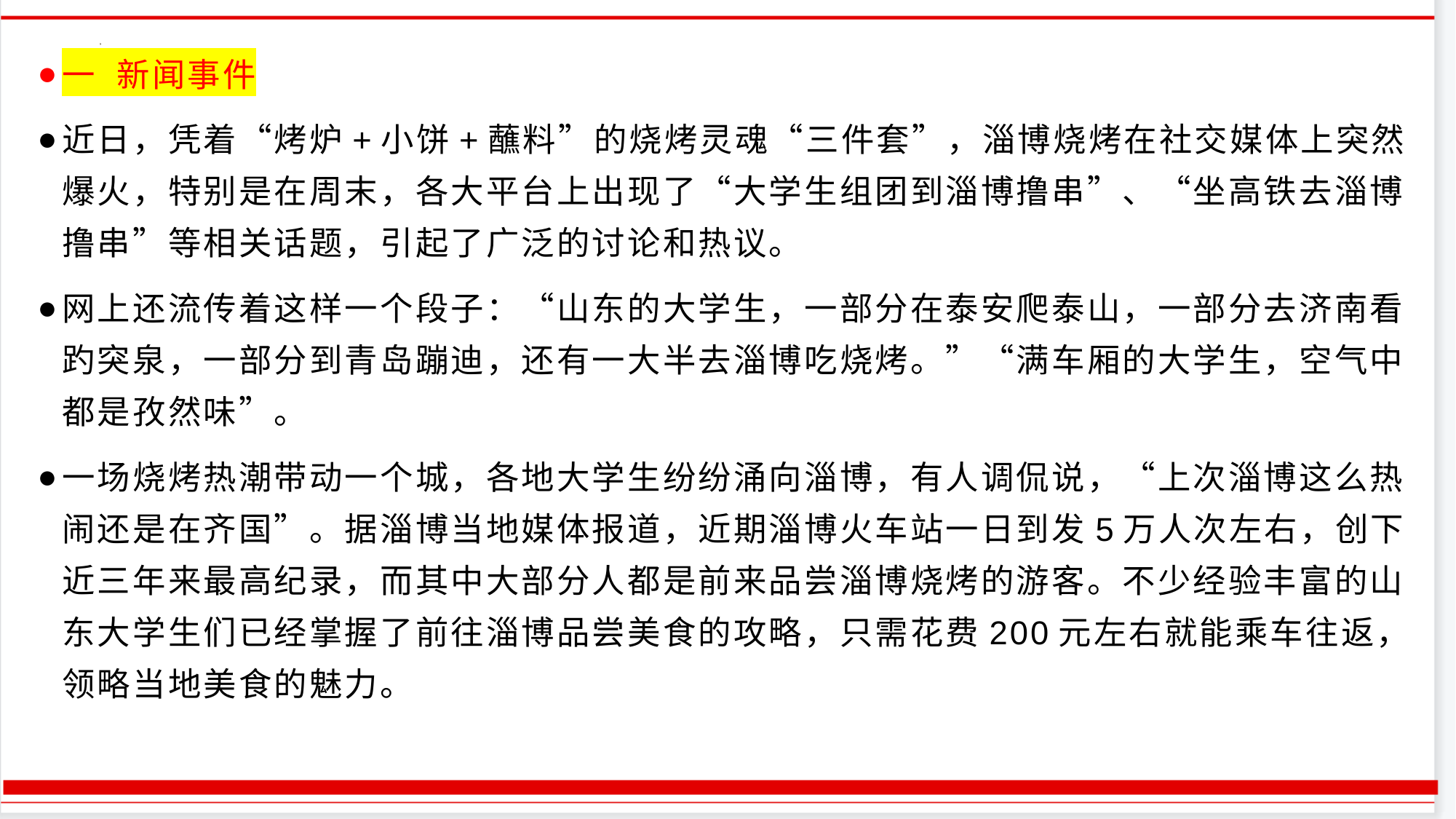

一  新闻事件
近日，凭着“烤炉+小饼+蘸料”的烧烤灵魂“三件套”，淄博烧烤在社交媒体上突然爆火，特别是在周末，各大平台上出现了“大学生组团到淄博撸串”、“坐高铁去淄博撸串”等相关话题，引起了广泛的讨论和热议。
网上还流传着这样一个段子：“山东的大学生，一部分在泰安爬泰山，一部分去济南看趵突泉，一部分到青岛蹦迪，还有一大半去淄博吃烧烤。”“满车厢的大学生，空气中都是孜然味”。
一场烧烤热潮带动一个城，各地大学生纷纷涌向淄博，有人调侃说，“上次淄博这么热闹还是在齐国”。据淄博当地媒体报道，近期淄博火车站一日到发5万人次左右，创下近三年来最高纪录，而其中大部分人都是前来品尝淄博烧烤的游客。不少经验丰富的山东大学生们已经掌握了前往淄博品尝美食的攻略，只需花费200元左右就能乘车往返，领略当地美食的魅力。